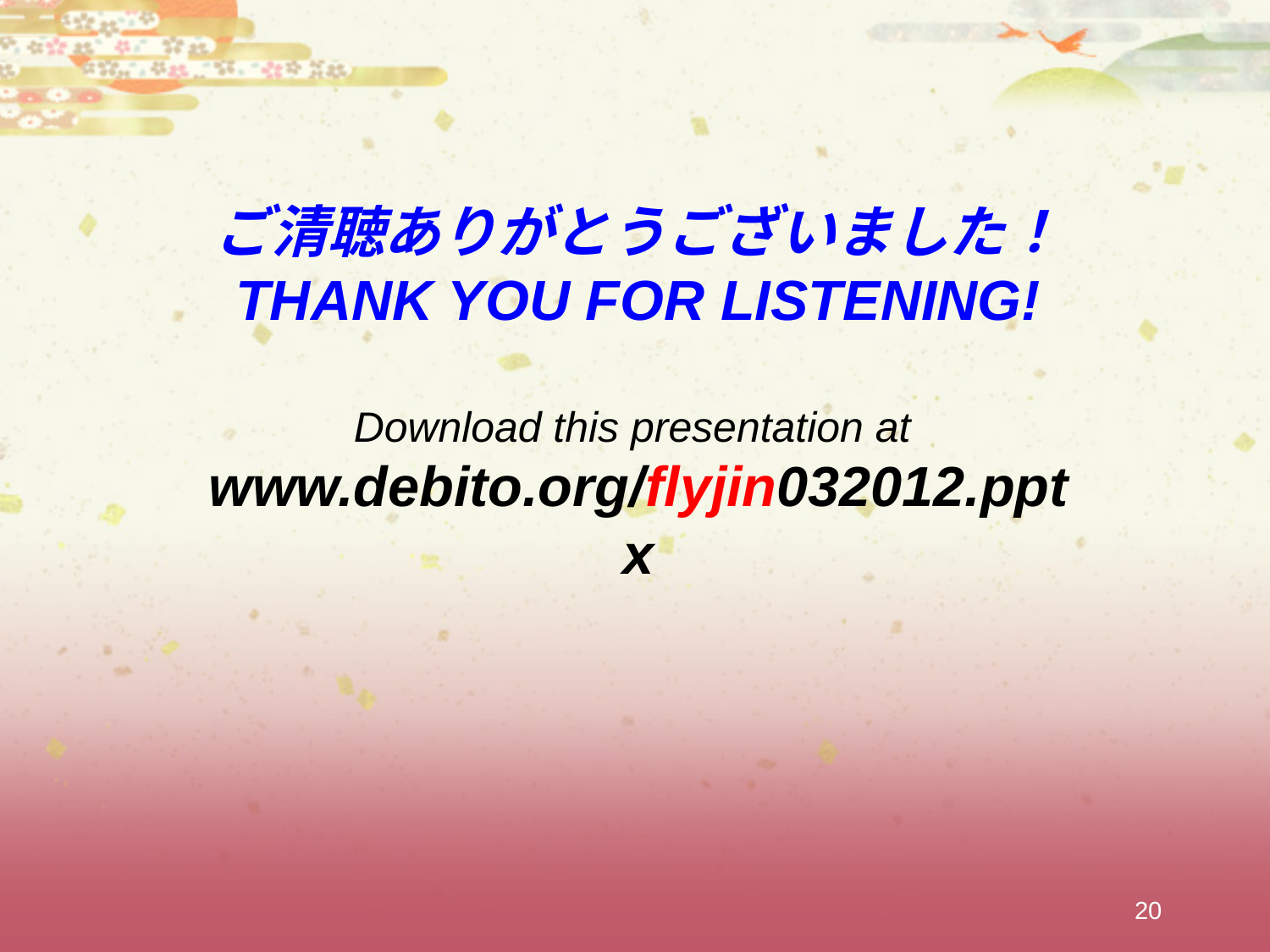

ご清聴ありがとうございました！
THANK YOU FOR LISTENING!

Download this presentation at
www.debito.org/flyjin032012.pptx
20